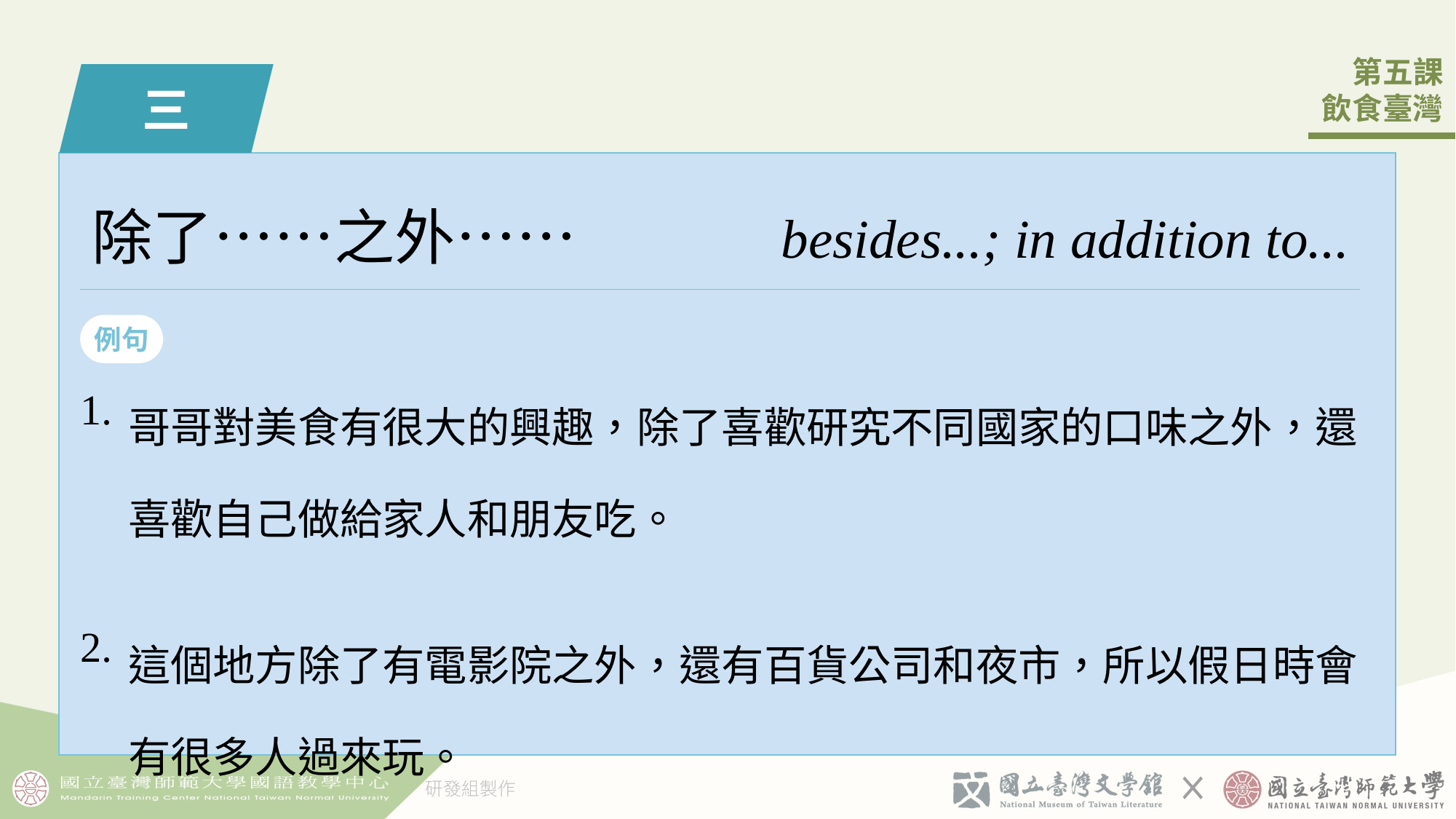

三
除了……之外……
besides...; in addition to...
例句
| 1. | 哥哥󠇡對美食有很大的興󠇡趣，除了喜歡研究不同國家的口味之外，還喜歡自己做給家人和󠇡朋友吃。 |
| --- | --- |
| 2. | 這個󠇡地方除了有電影院之外，還有百貨公司和󠇡夜市，所以假󠇡日時會有很多人過來玩。 |
6